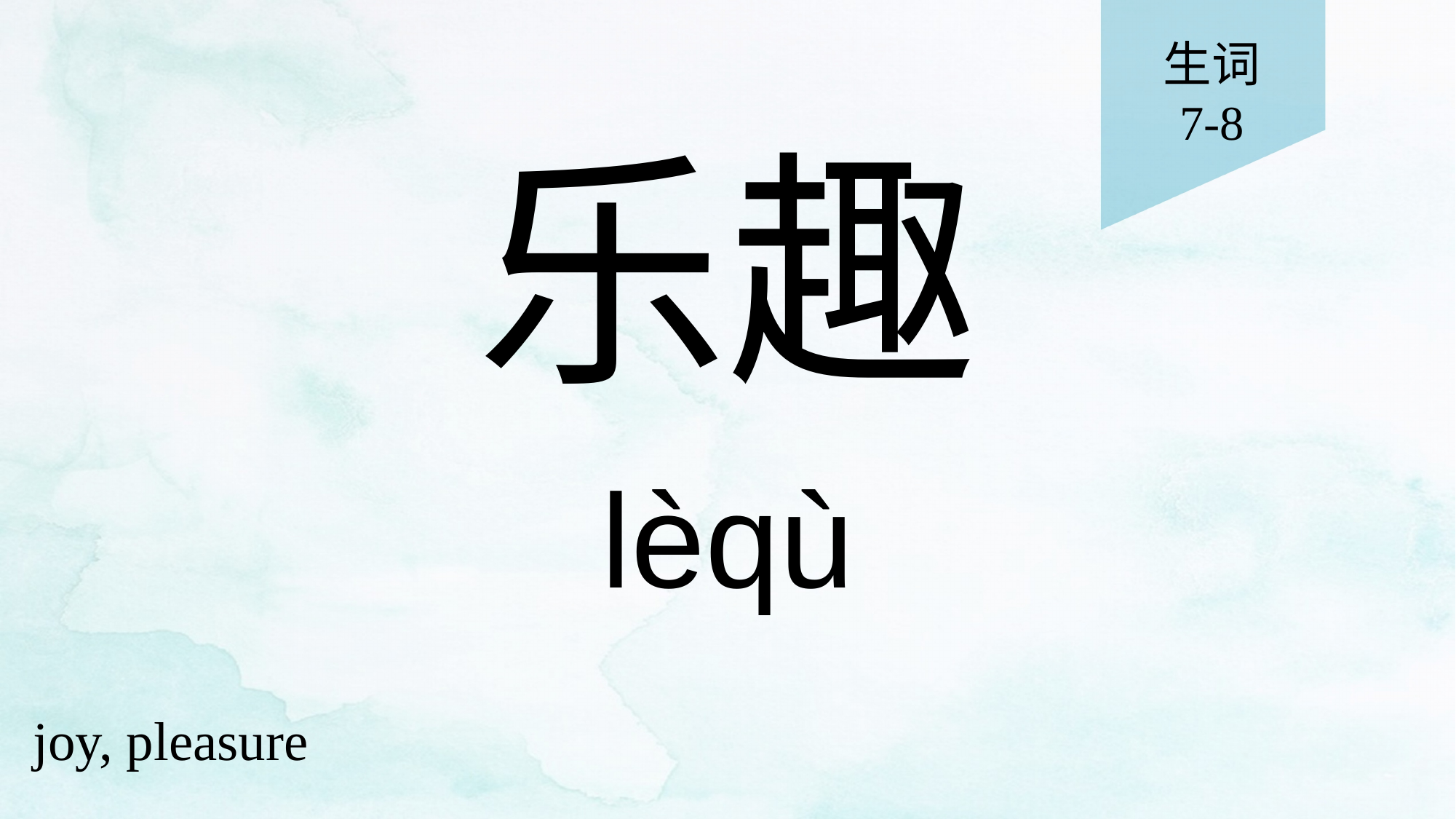

生词
7-8
# 乐趣
lèqù
joy, pleasure